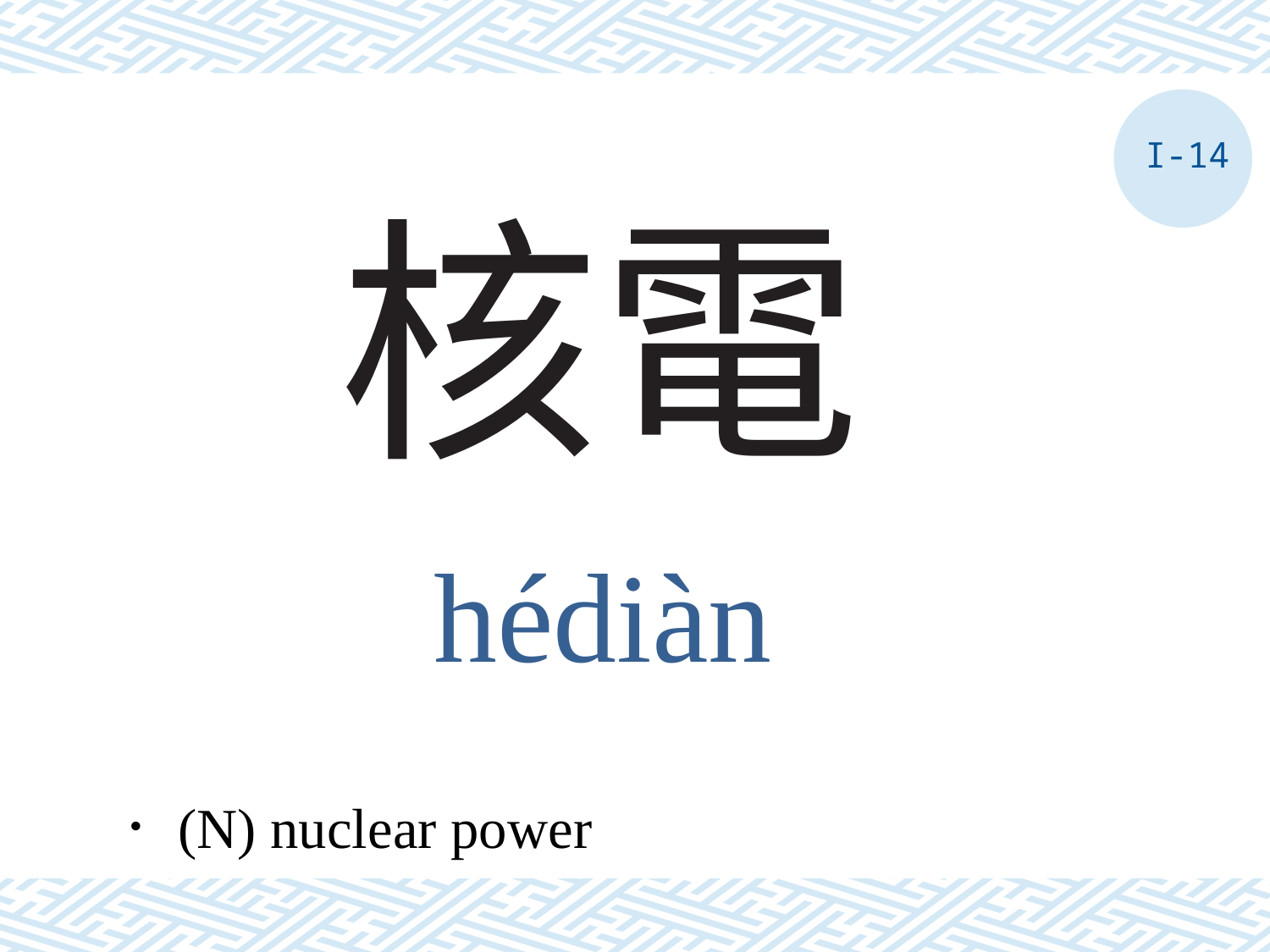

I-14

# 核電
hédiàn
．(N) nuclear power